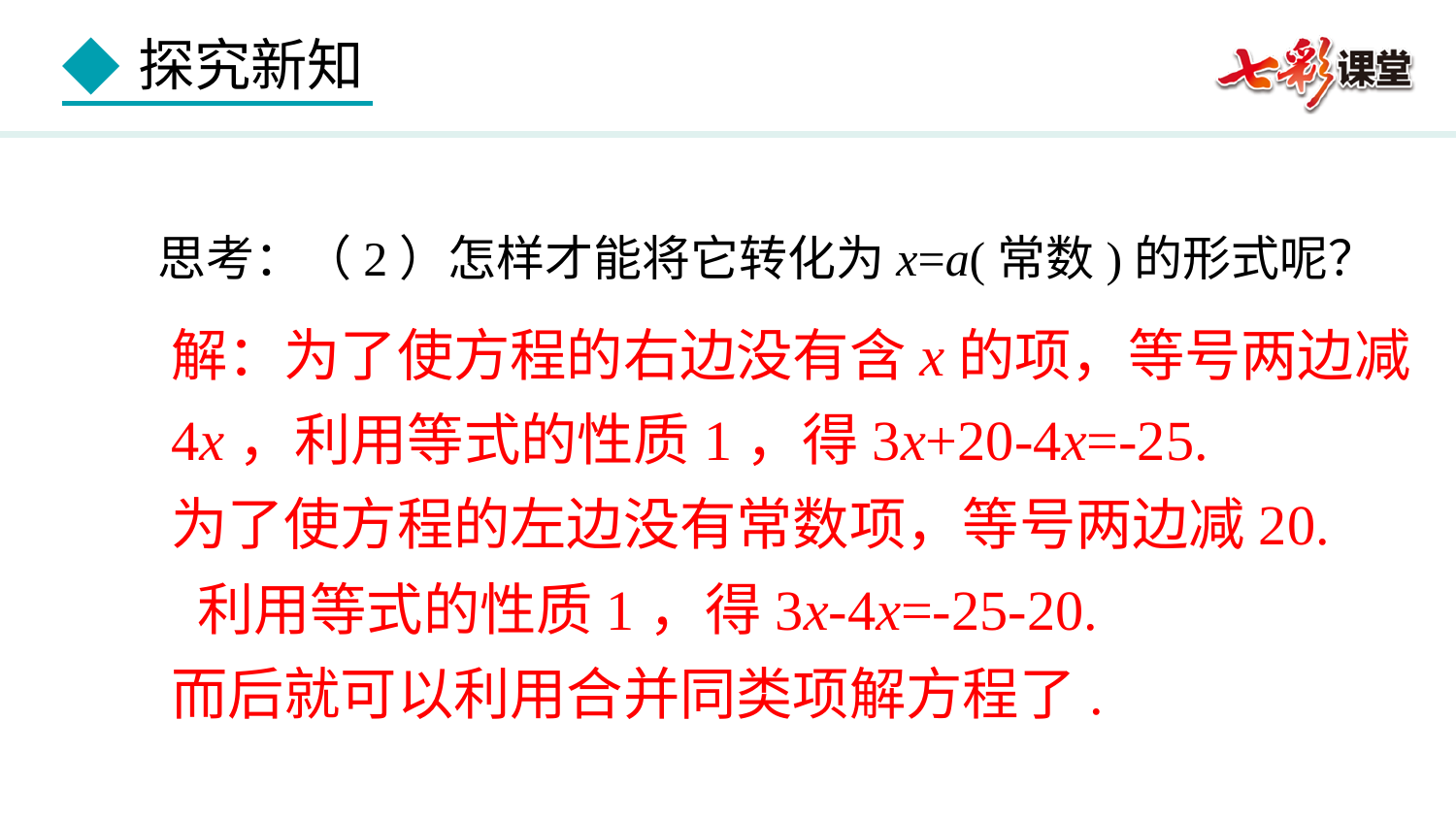

思考：（2）怎样才能将它转化为x=a(常数)的形式呢？
解：为了使方程的右边没有含x的项，等号两边减4x，利用等式的性质1，得3x+20-4x=-25.
为了使方程的左边没有常数项，等号两边减20.
 利用等式的性质1，得3x-4x=-25-20.
而后就可以利用合并同类项解方程了.